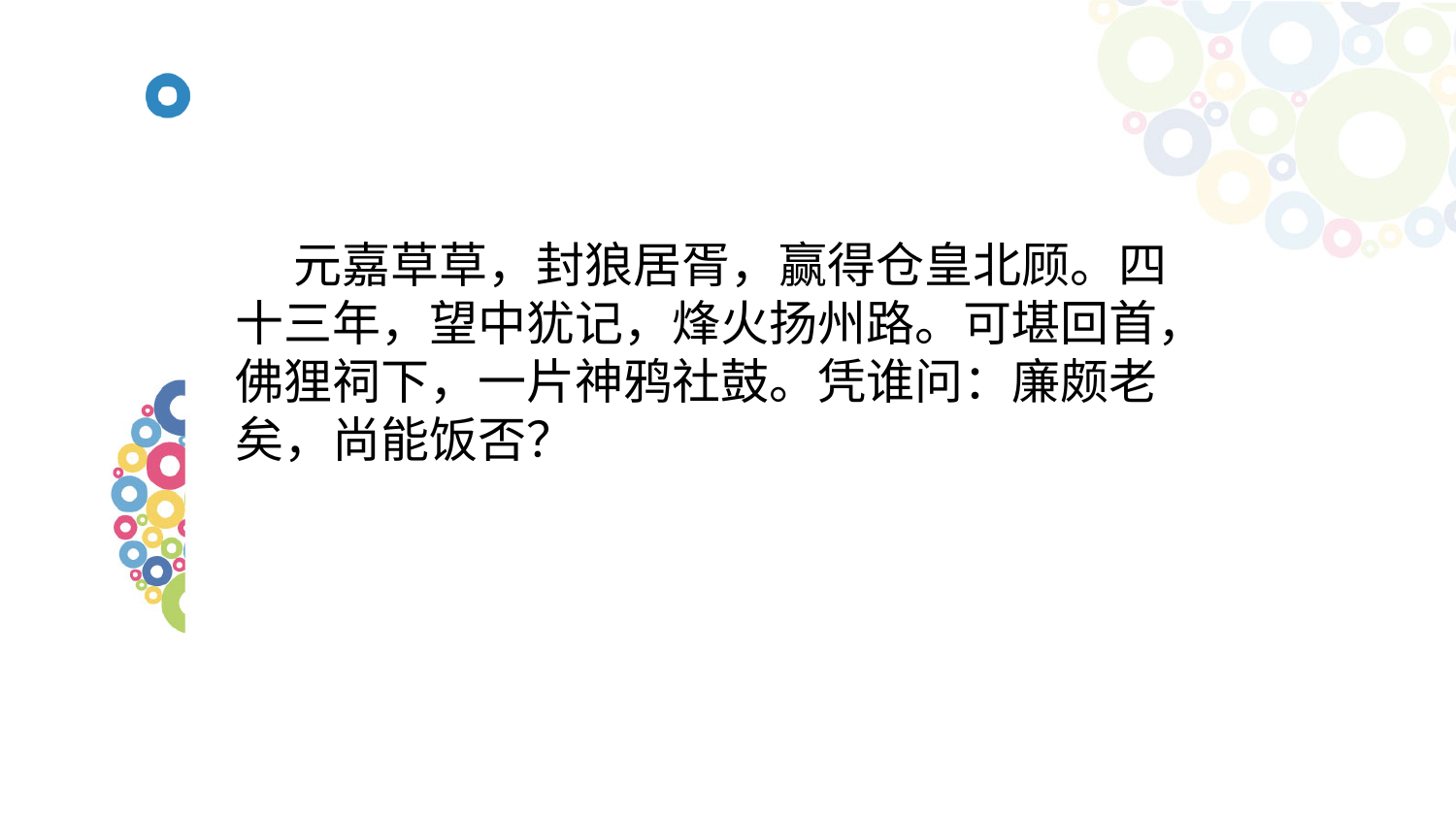

元嘉草草，封狼居胥，赢得仓皇北顾。四十三年，望中犹记，烽火扬州路。可堪回首，佛狸祠下，一片神鸦社鼓。凭谁问：廉颇老矣，尚能饭否？